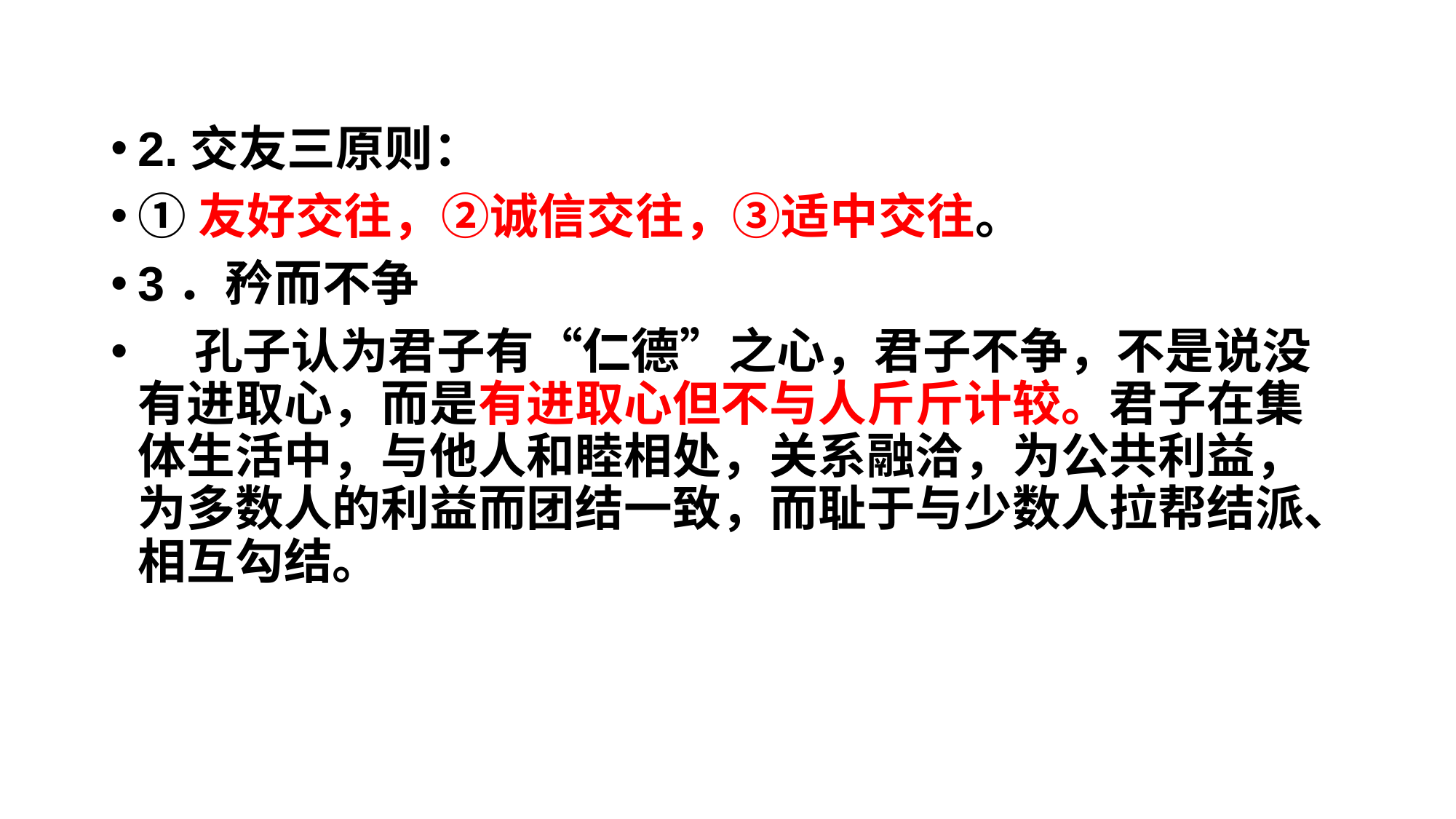

#
2.交友三原则：
①友好交往，②诚信交往，③适中交往。
3．矜而不争
    孔子认为君子有“仁德”之心，君子不争，不是说没有进取心，而是有进取心但不与人斤斤计较。君子在集体生活中，与他人和睦相处，关系融洽，为公共利益，为多数人的利益而团结一致，而耻于与少数人拉帮结派、相互勾结。